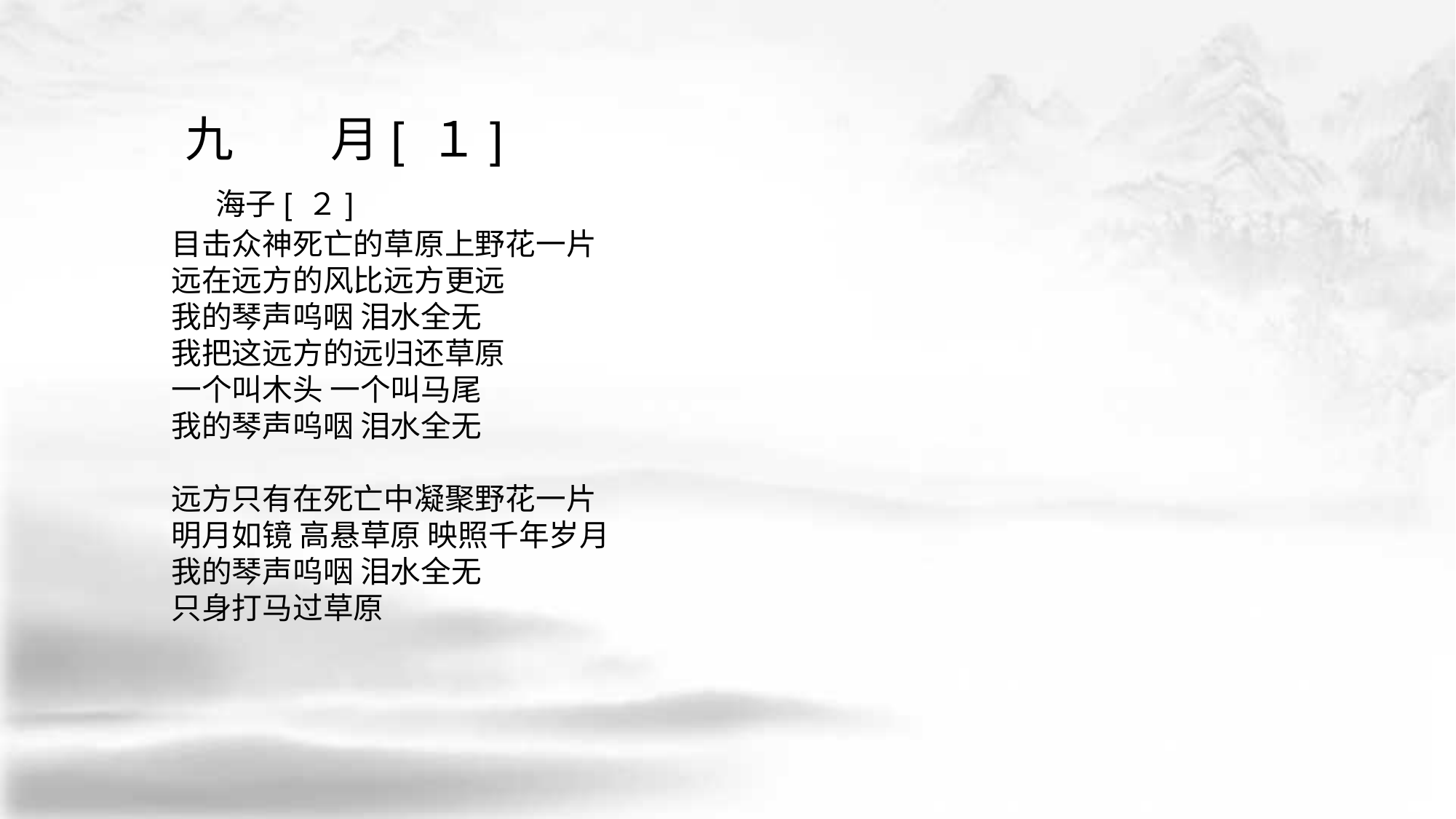

九　　月[ １]
   海子[ ２]
目击众神死亡的草原上野花一片
远在远方的风比远方更远
我的琴声呜咽 泪水全无
我把这远方的远归还草原
一个叫木头 一个叫马尾
我的琴声呜咽 泪水全无

远方只有在死亡中凝聚野花一片
明月如镜 高悬草原 映照千年岁月
我的琴声呜咽 泪水全无
只身打马过草原